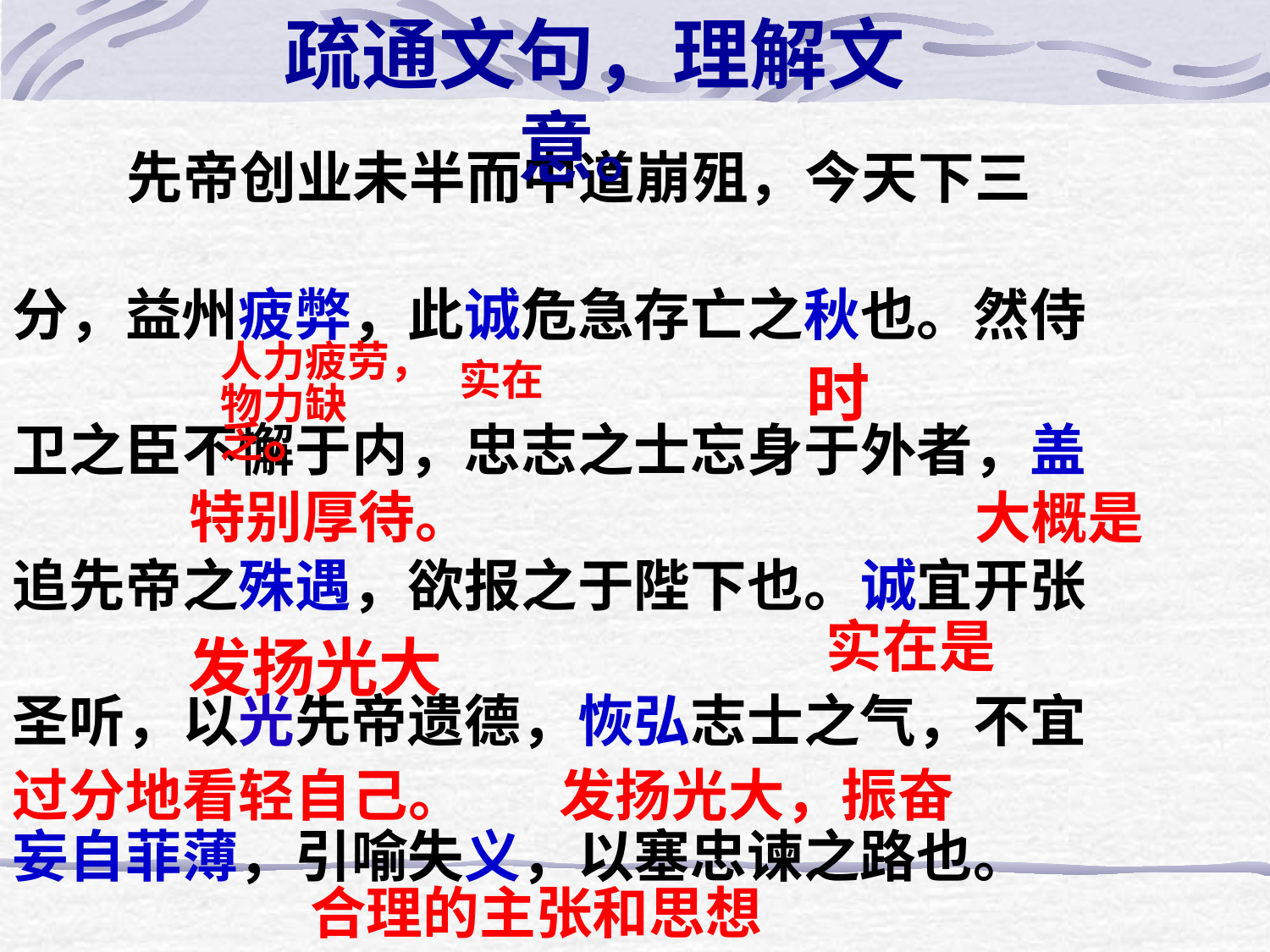

疏通文句，理解文意。

       先帝创业未半而中道崩殂，今天下三

分，益州疲弊，此诚危急存亡之秋也。然侍

卫之臣不懈于内，忠志之士忘身于外者，盖

追先帝之殊遇，欲报之于陛下也。诚宜开张

圣听，以光先帝遗德，恢弘志士之气，不宜

妄自菲薄，引喻失义，以塞忠谏之路也。

人力疲劳，
物力缺乏。
实在
时
特别厚待。
大概是
实在是
发扬光大
过分地看轻自己。
发扬光大，振奋
合理的主张和思想